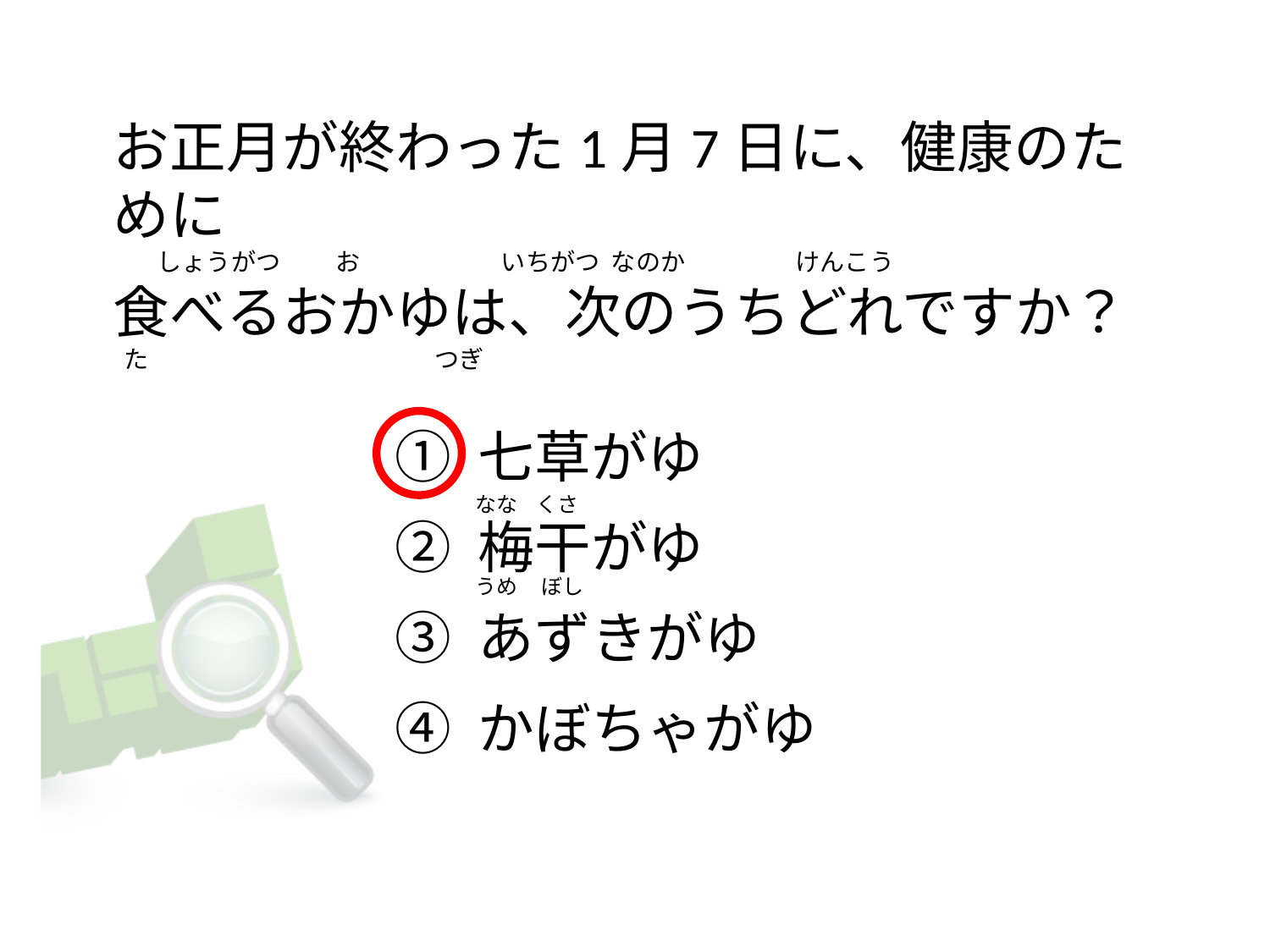

# お正月が終わった1月7日に、健康のために         しょうがつ          お                     　いちがつ  なのか　 　 　　けんこう 食べるおかゆは、次のうちどれですか？   た                                                    つぎ

① 七草がゆ
② 梅干がゆ
③ あずきがゆ
④ かぼちゃがゆ
なな    くさ
うめ     ぼし